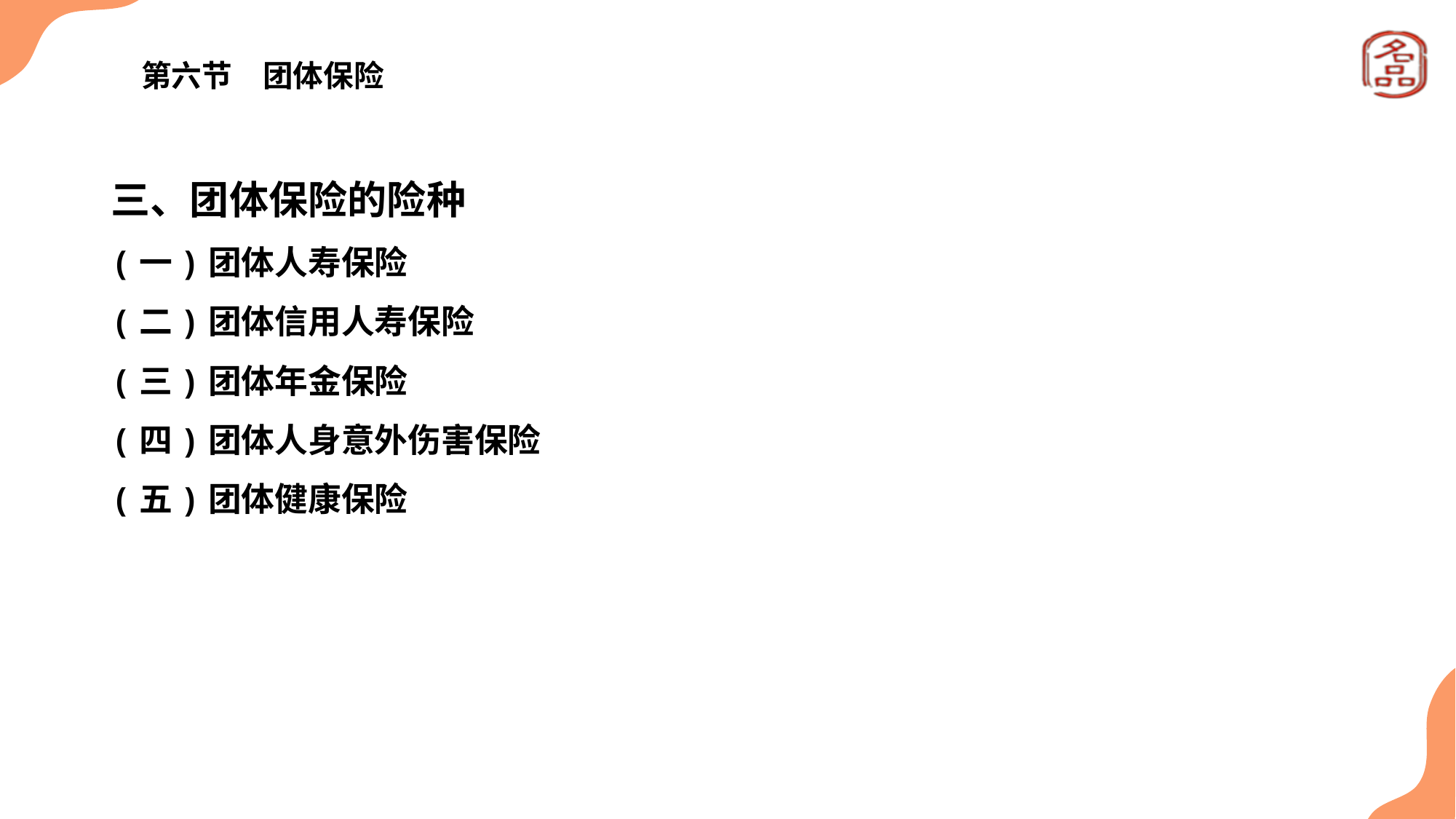

# 第六节　团体保险
三、团体保险的险种
(一)团体人寿保险
(二)团体信用人寿保险
(三)团体年金保险
(四)团体人身意外伤害保险
(五)团体健康保险